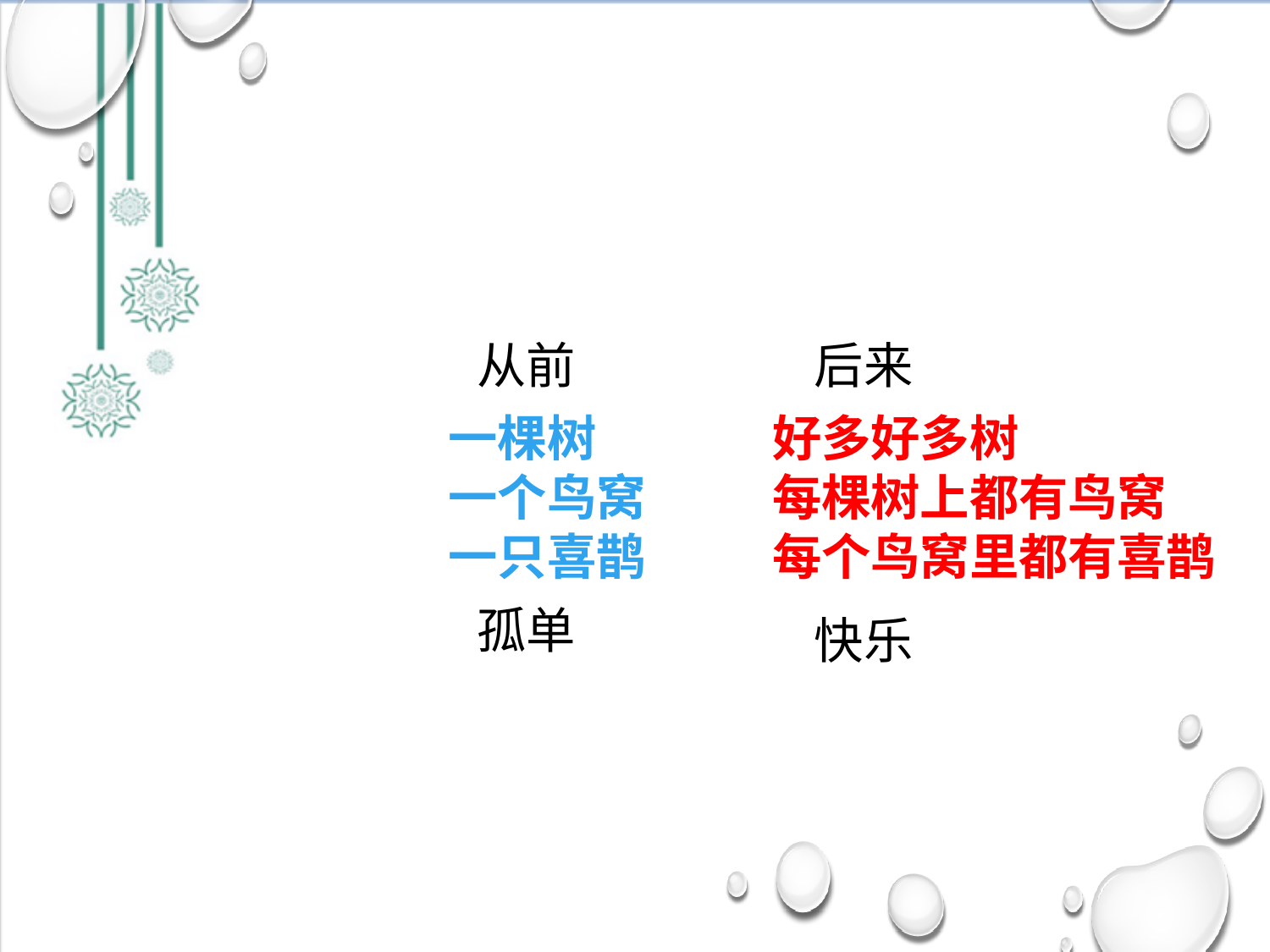

从前
后来
一棵树
一个鸟窝
一只喜鹊
好多好多树
每棵树上都有鸟窝
每个鸟窝里都有喜鹊
孤单
快乐